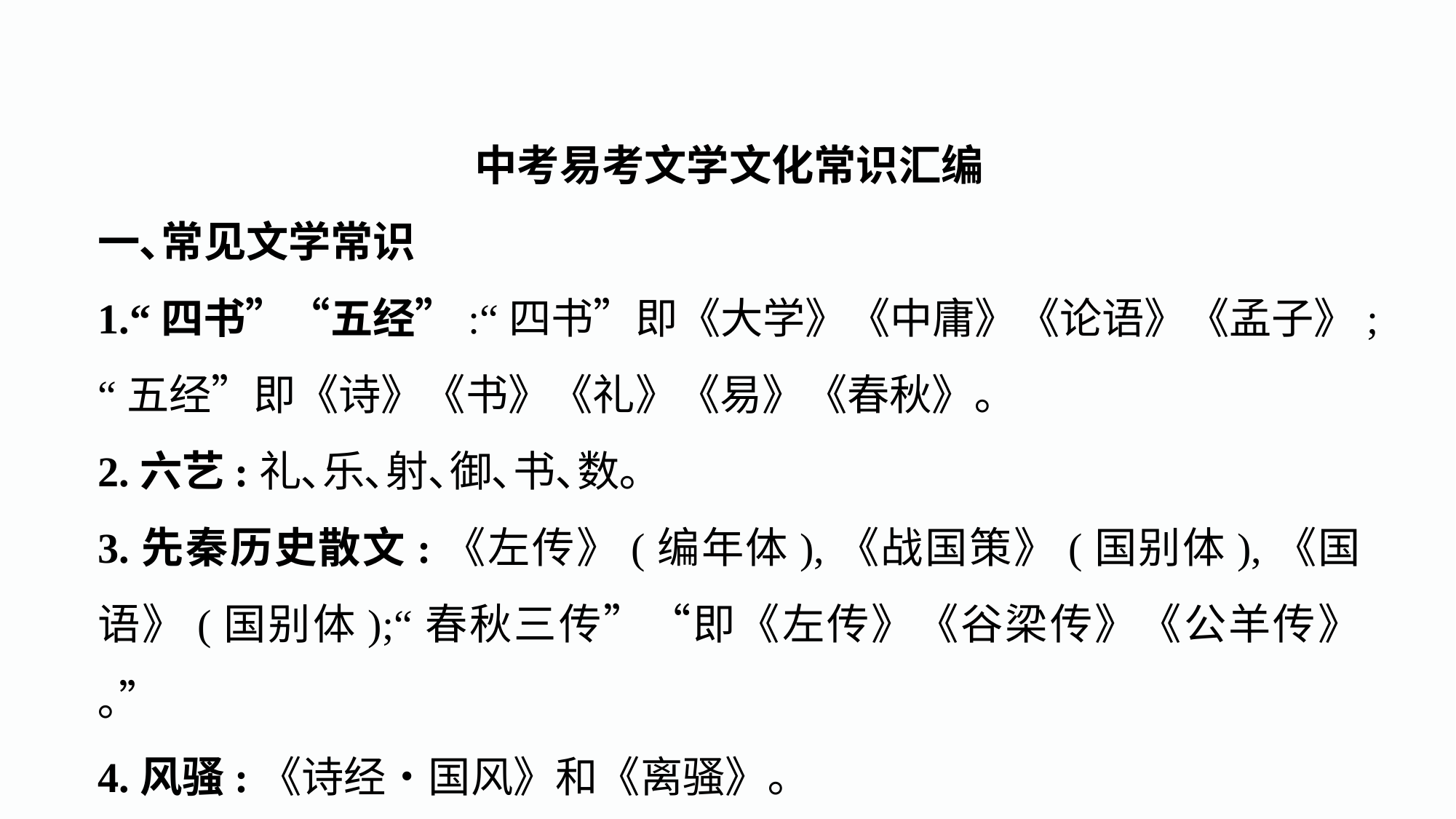

中考易考文学文化常识汇编
一､常见文学常识
1.“四书”“五经”:“四书”即《大学》《中庸》《论语》《孟子》;“五经”即《诗》《书》《礼》《易》《春秋》｡
2.六艺:礼､乐､射､御､书､数｡
3.先秦历史散文:《左传》(编年体),《战国策》(国别体),《国语》(国别体);“春秋三传”“即《左传》《谷梁传》《公羊传》｡”
4.风骚:《诗经•国风》和《离骚》｡
5.乐府双璧:《孔雀东南飞》和《木兰诗》｡